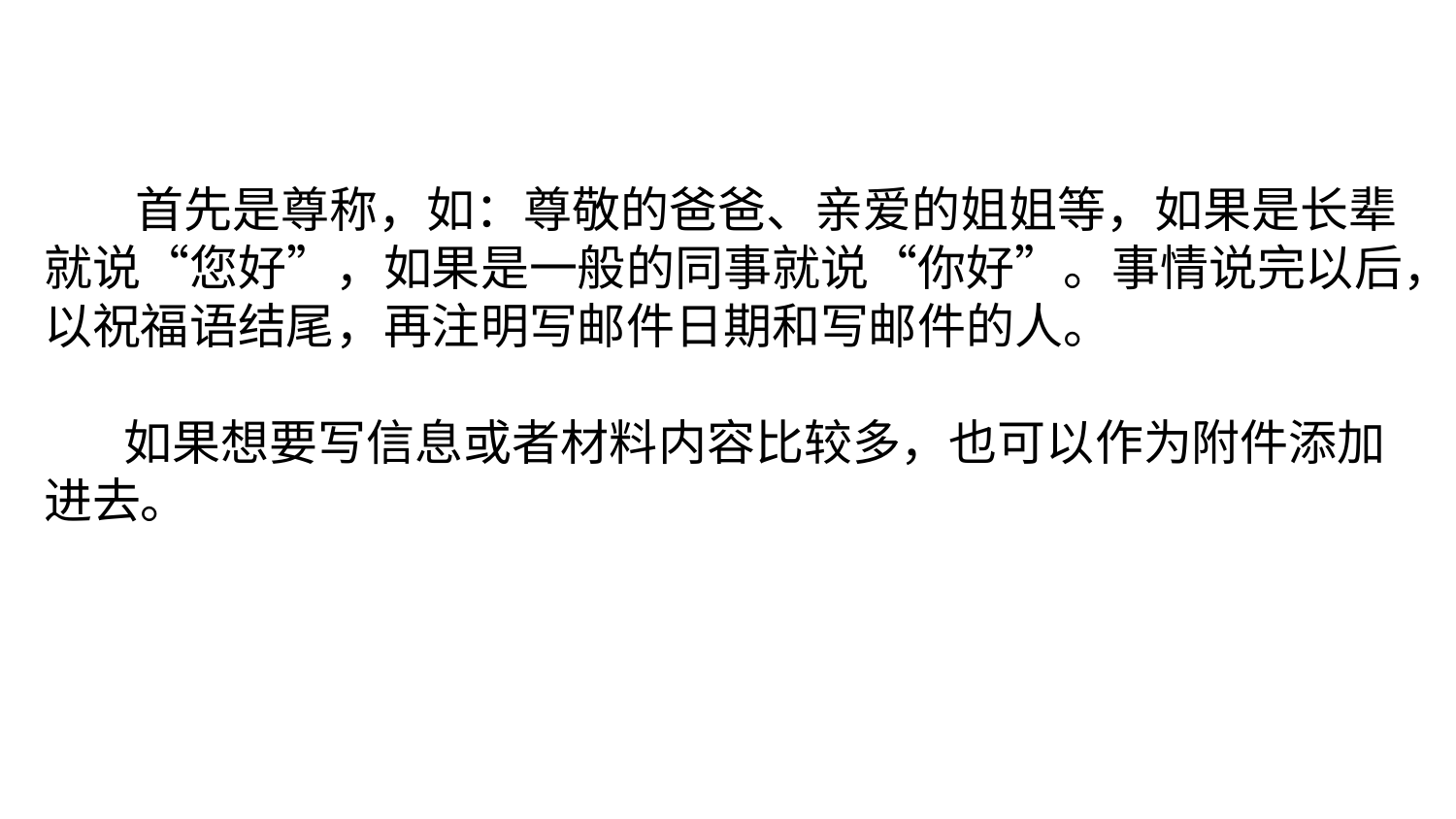

首先是尊称，如：尊敬的爸爸、亲爱的姐姐等，如果是长辈就说“您好”，如果是一般的同事就说“你好”。事情说完以后，以祝福语结尾，再注明写邮件日期和写邮件的人。

  如果想要写信息或者材料内容比较多，也可以作为附件添加进去。